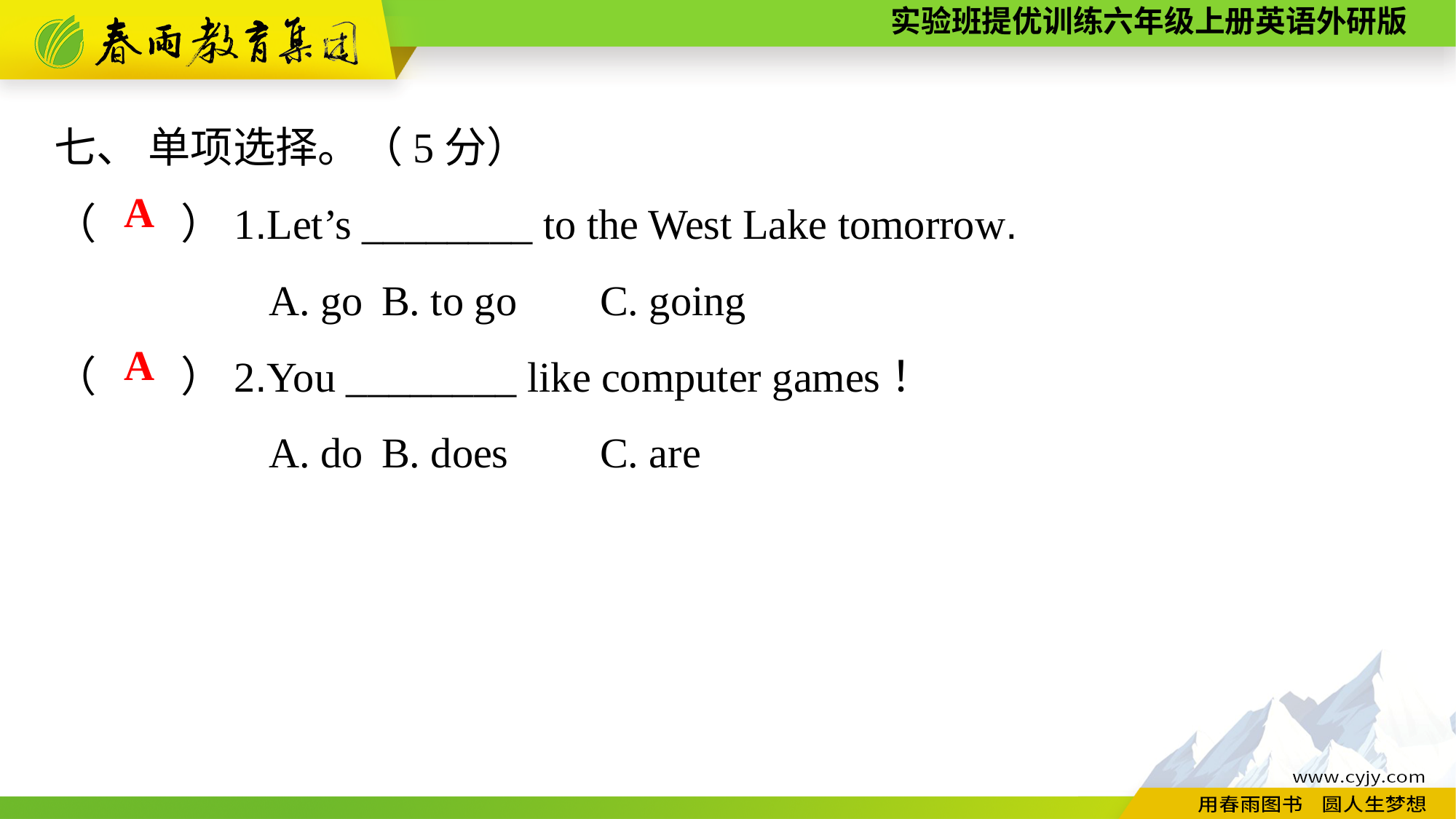

七、 单项选择。（5分）
（　　）1.Let’s ________ to the West Lake tomorrow.
A. go	B. to go	C. going
（　　）2.You ________ like computer games！
A. do	B. does	C. are
A
A